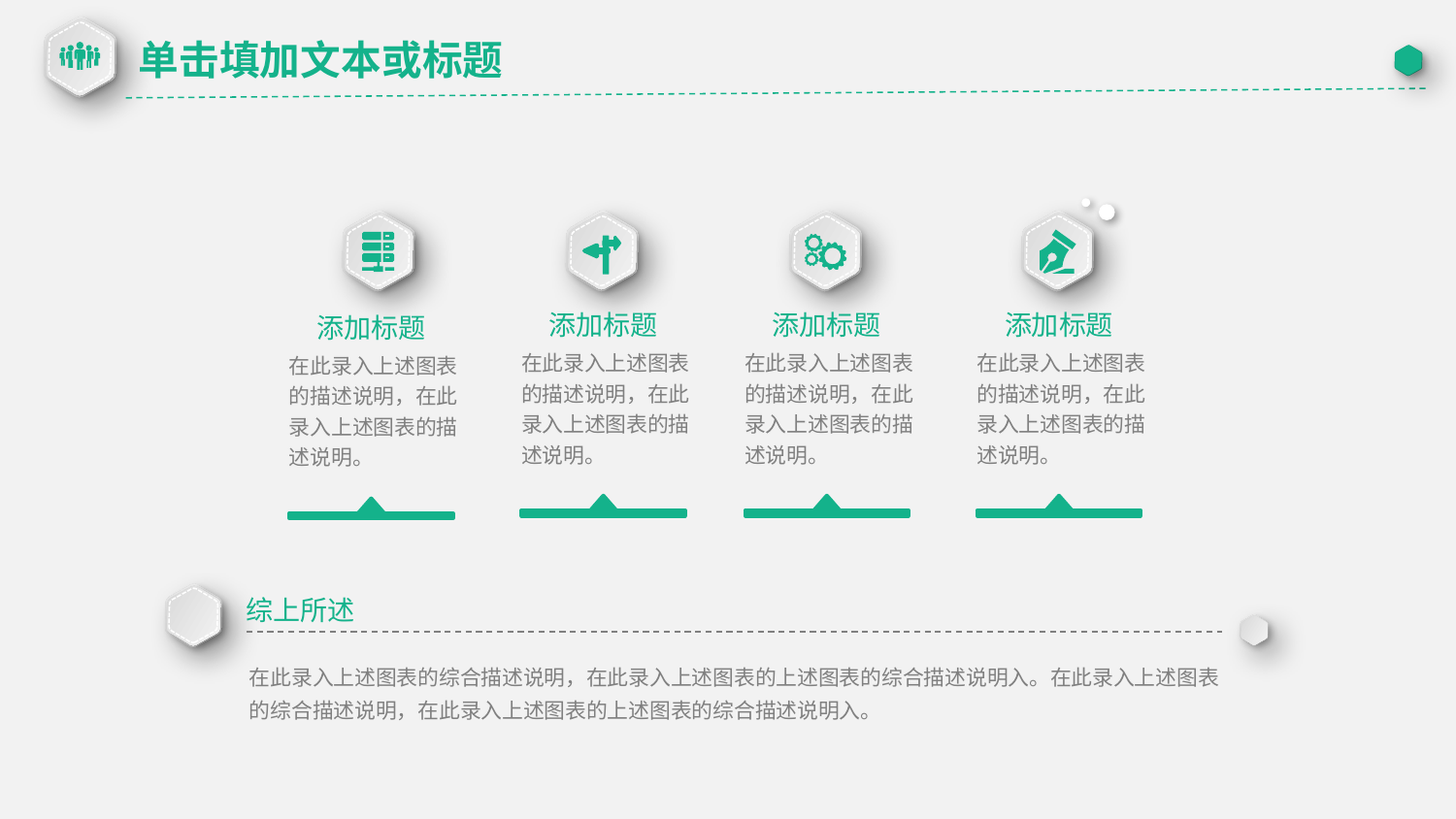

单击填加文本或标题

添加标题
添加标题
添加标题
添加标题
在此录入上述图表的描述说明，在此录入上述图表的描述说明。
在此录入上述图表的描述说明，在此录入上述图表的描述说明。
在此录入上述图表的描述说明，在此录入上述图表的描述说明。
在此录入上述图表的描述说明，在此录入上述图表的描述说明。

综上所述

在此录入上述图表的综合描述说明，在此录入上述图表的上述图表的综合描述说明入。在此录入上述图表的综合描述说明，在此录入上述图表的上述图表的综合描述说明入。